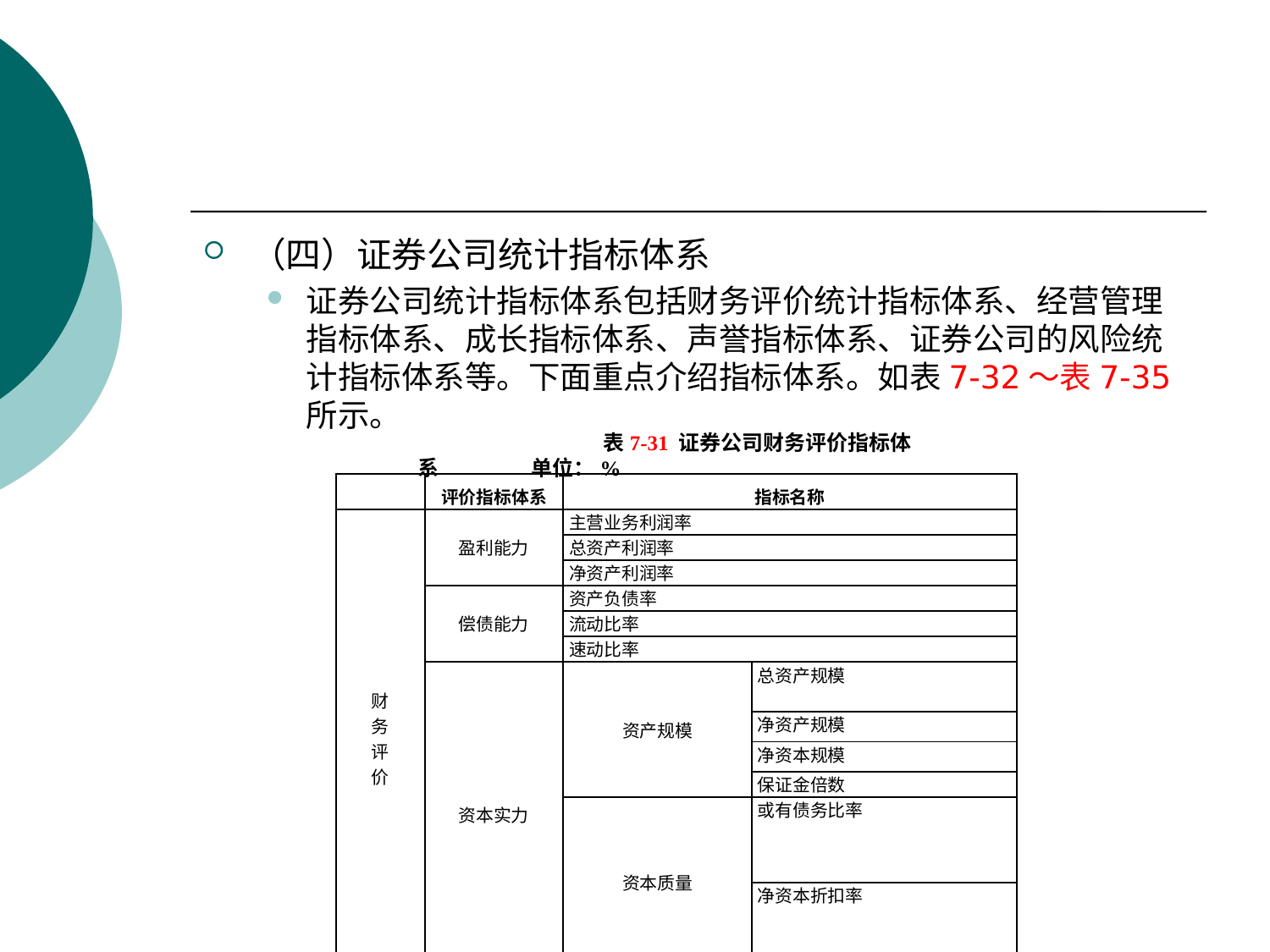

#
（四）证券公司统计指标体系
证券公司统计指标体系包括财务评价统计指标体系、经营管理指标体系、成长指标体系、声誉指标体系、证券公司的风险统计指标体系等。下面重点介绍指标体系。如表7-32～表7-35所示。

表7-31 证券公司财务评价指标体系                   单位：%
|  | 评价指标体系 | 指标名称 |  |
| --- | --- | --- | --- |
| 财 务 评 价 | 盈利能力 | 主营业务利润率 |  |
|  |  | 总资产利润率 |  |
|  |  | 净资产利润率 |  |
|  | 偿债能力 | 资产负债率 |  |
|  |  | 流动比率 |  |
|  |  | 速动比率 |  |
|  | 资本实力 | 资产规模 | 总资产规模 |
|  |  |  | 净资产规模 |
|  |  |  | 净资本规模 |
|  |  |  | 保证金倍数 |
|  |  | 资本质量 | 或有债务比率 |
|  |  |  | 净资本折扣率 |